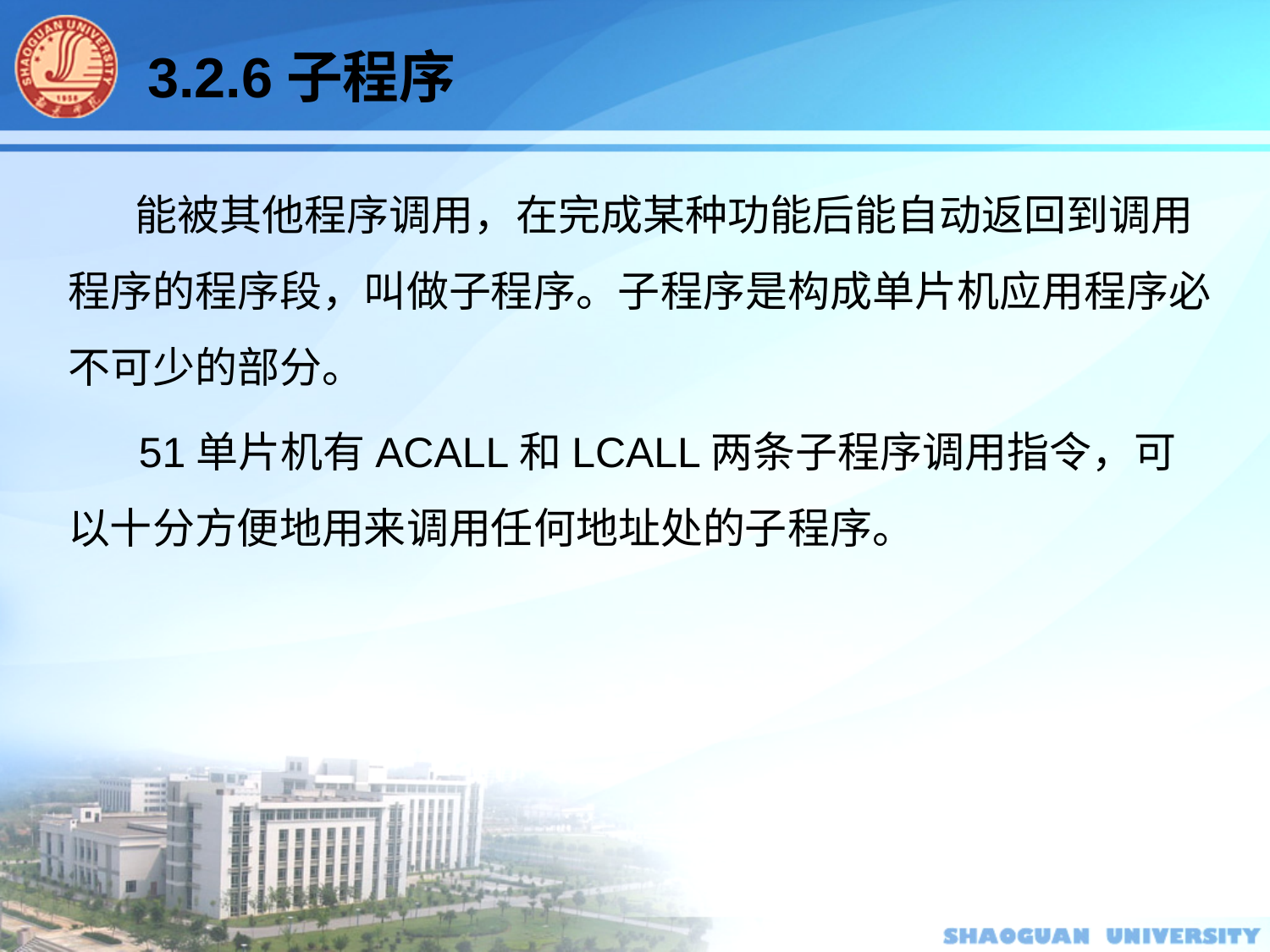

3.2.6子程序
      能被其他程序调用，在完成某种功能后能自动返回到调用程序的程序段，叫做子程序。子程序是构成单片机应用程序必不可少的部分。
      51单片机有ACALL和LCALL两条子程序调用指令，可以十分方便地用来调用任何地址处的子程序。